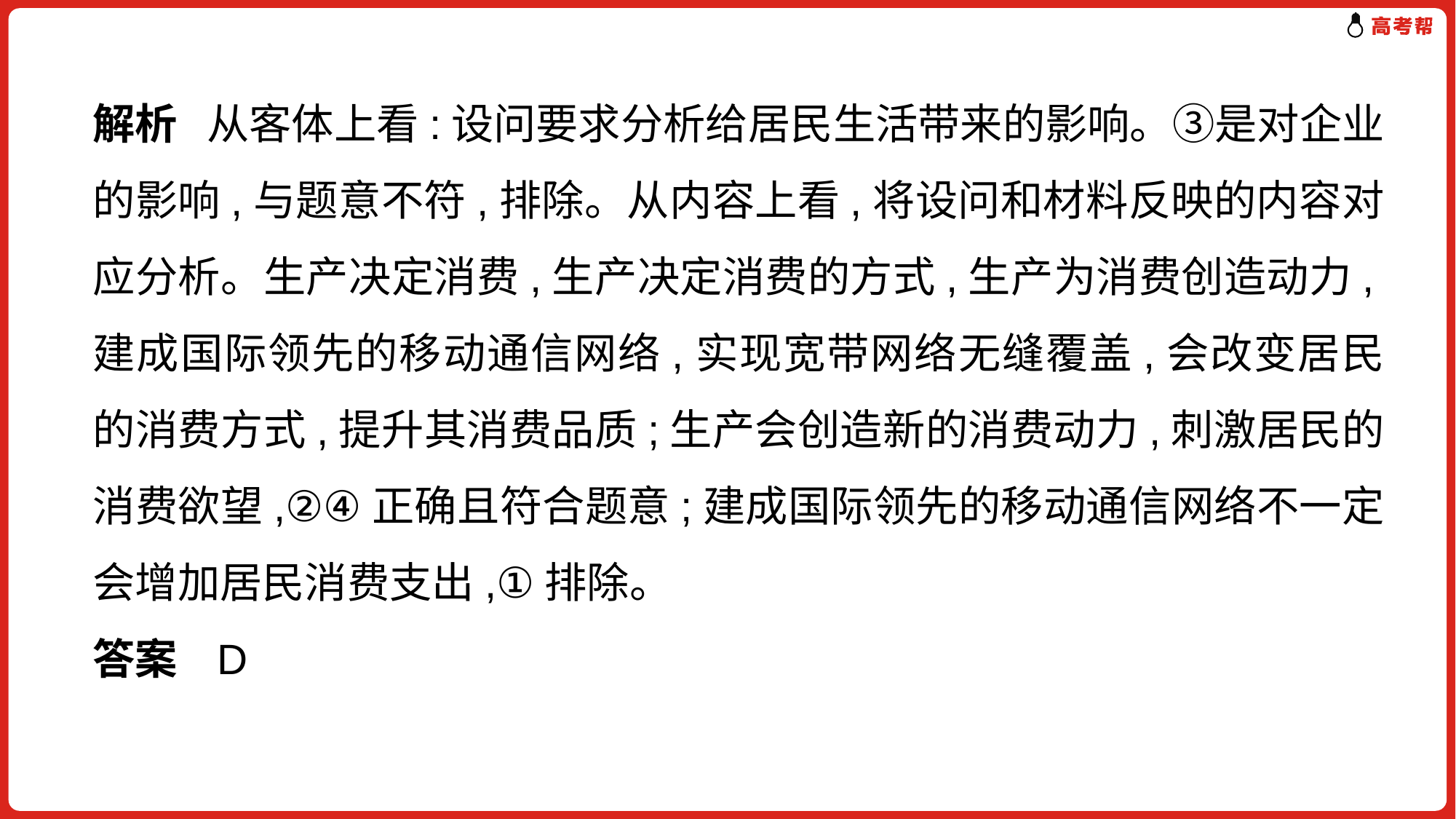

解析   从客体上看:设问要求分析给居民生活带来的影响。③是对企业的影响,与题意不符,排除。从内容上看,将设问和材料反映的内容对应分析。生产决定消费,生产决定消费的方式,生产为消费创造动力,建成国际领先的移动通信网络,实现宽带网络无缝覆盖,会改变居民的消费方式,提升其消费品质;生产会创造新的消费动力,刺激居民的消费欲望,②④正确且符合题意;建成国际领先的移动通信网络不一定会增加居民消费支出,①排除。
答案   D